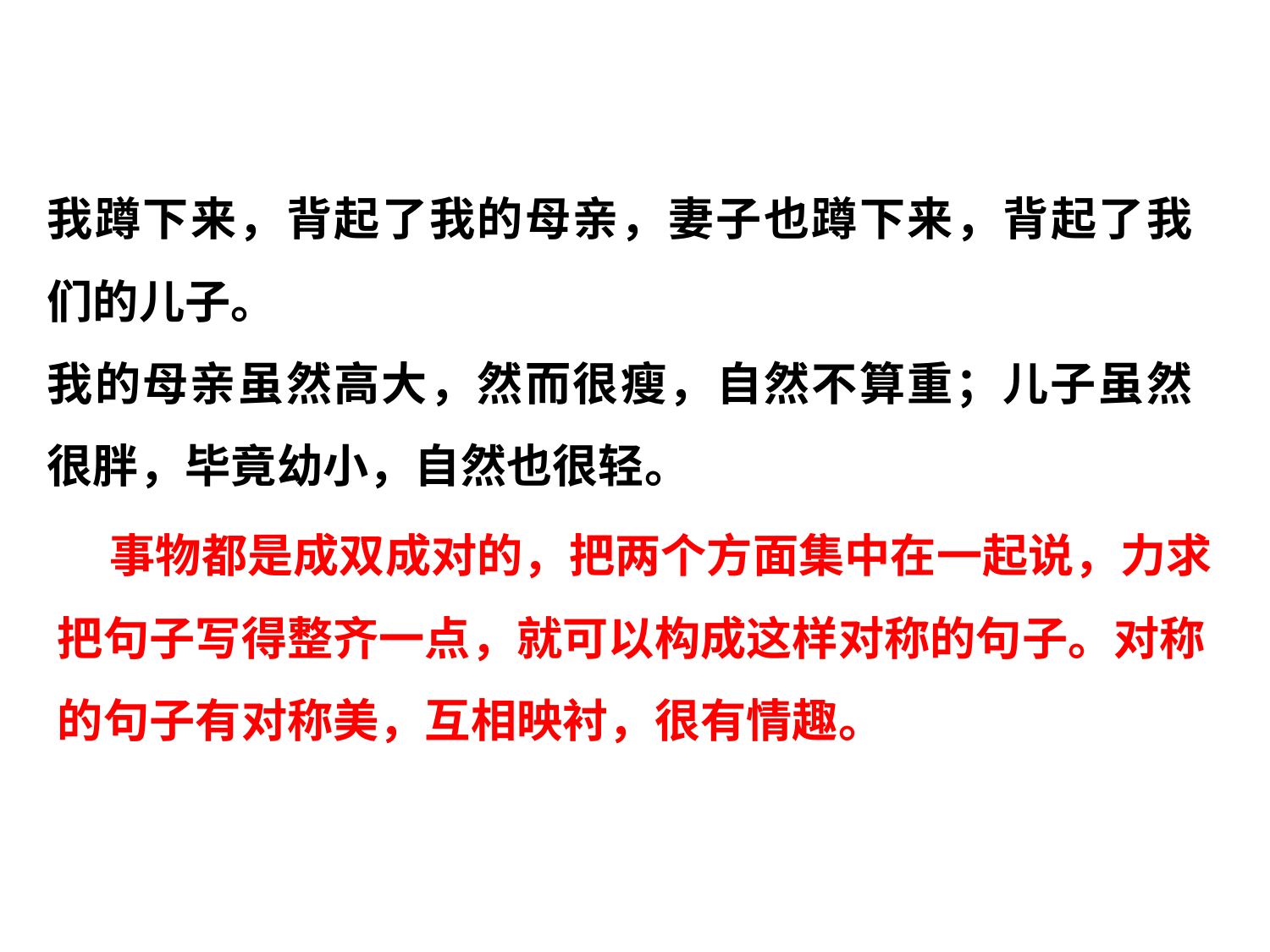

我蹲下来，背起了我的母亲，妻子也蹲下来，背起了我们的儿子。
我的母亲虽然高大，然而很瘦，自然不算重；儿子虽然很胖，毕竟幼小，自然也很轻。
    事物都是成双成对的，把两个方面集中在一起说，力求把句子写得整齐一点，就可以构成这样对称的句子。对称的句子有对称美，互相映衬，很有情趣。